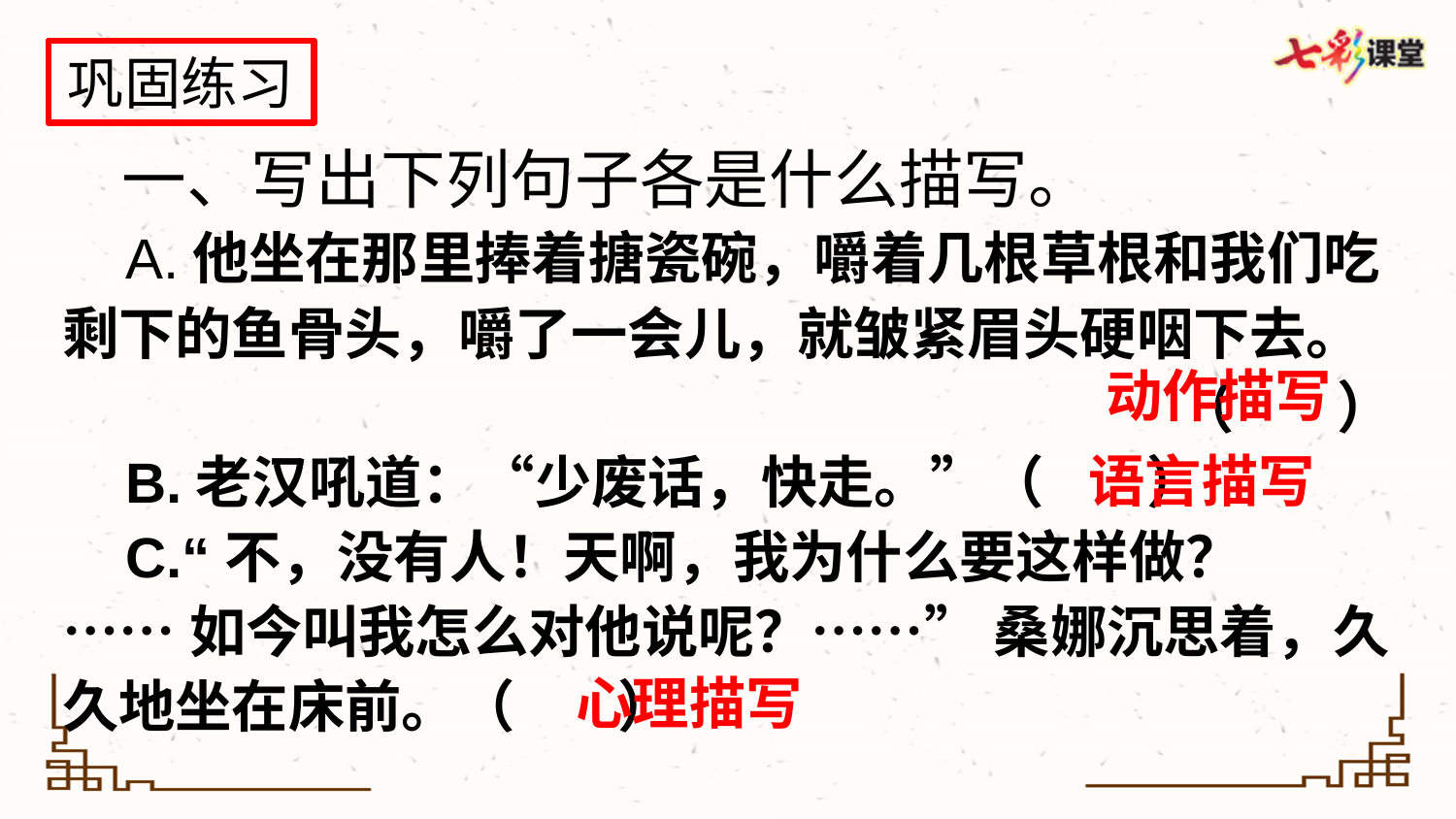

巩固练习
   一、写出下列句子各是什么描写。
    A.他坐在那里捧着搪瓷碗，嚼着几根草根和我们吃剩下的鱼骨头，嚼了一会儿，就皱紧眉头硬咽下去。
（        ）
    B.老汉吼道：“少废话，快走。”（        ）
    C.“不，没有人！天啊，我为什么要这样做？
……如今叫我怎么对他说呢？……” 桑娜沉思着，久久地坐在床前。（        ）
动作描写
语言描写
心理描写